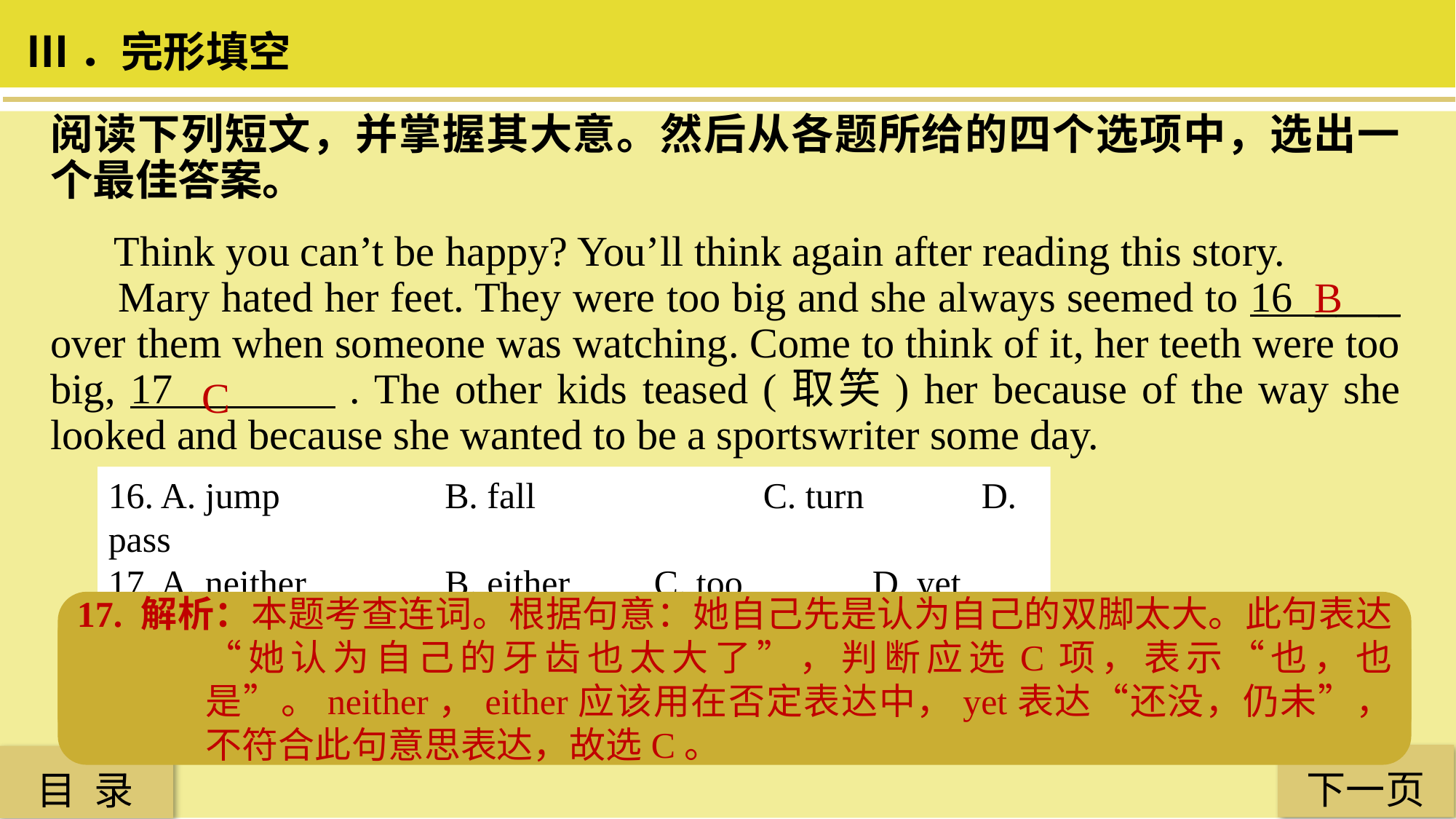

Ⅲ．完形填空
阅读下列短文，并掌握其大意。然后从各题所给的四个选项中，选出一个最佳答案。
      Think you can’t be happy? You’ll think again after reading this story.
      Mary hated her feet. They were too big and she always seemed to 16  ____ over them when someone was watching. Come to think of it, her teeth were too big, 17            . The other kids teased (取笑) her because of the way she looked and because she wanted to be a sportswriter some day.
B
C
16. A. jump		 B. fall 		C. turn 	D. pass
17. A. neither 		 B. either 	C. too 		D. yet
17. 解析：本题考查连词。根据句意：她自己先是认为自己的双脚太大。此句表达“她认为自己的牙齿也太大了”，判断应选C项，表示“也，也是”。neither，either应该用在否定表达中，yet表达“还没，仍未”，不符合此句意思表达，故选C。
16. 解析：本题考查动词词组意思区别。“fall over”意为“摔倒在……，被绊倒”；“jump over”意为“跳跃”；“turn over”意为“翻转”；push一般不与over搭配。从前面她的脚太大可知应选B项。